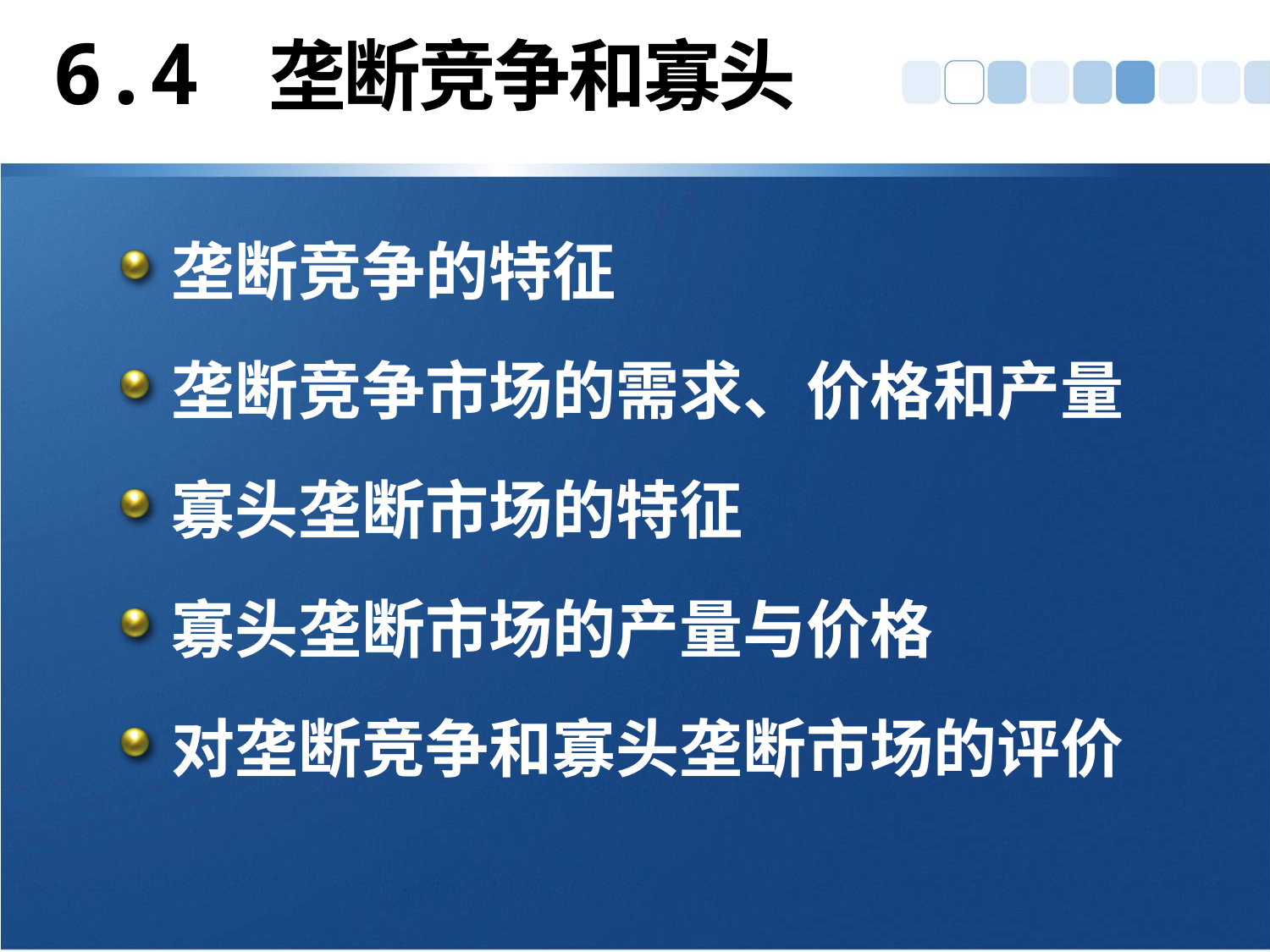

# 6.4 垄断竞争和寡头
垄断竞争的特征
垄断竞争市场的需求、价格和产量
寡头垄断市场的特征
寡头垄断市场的产量与价格
对垄断竞争和寡头垄断市场的评价